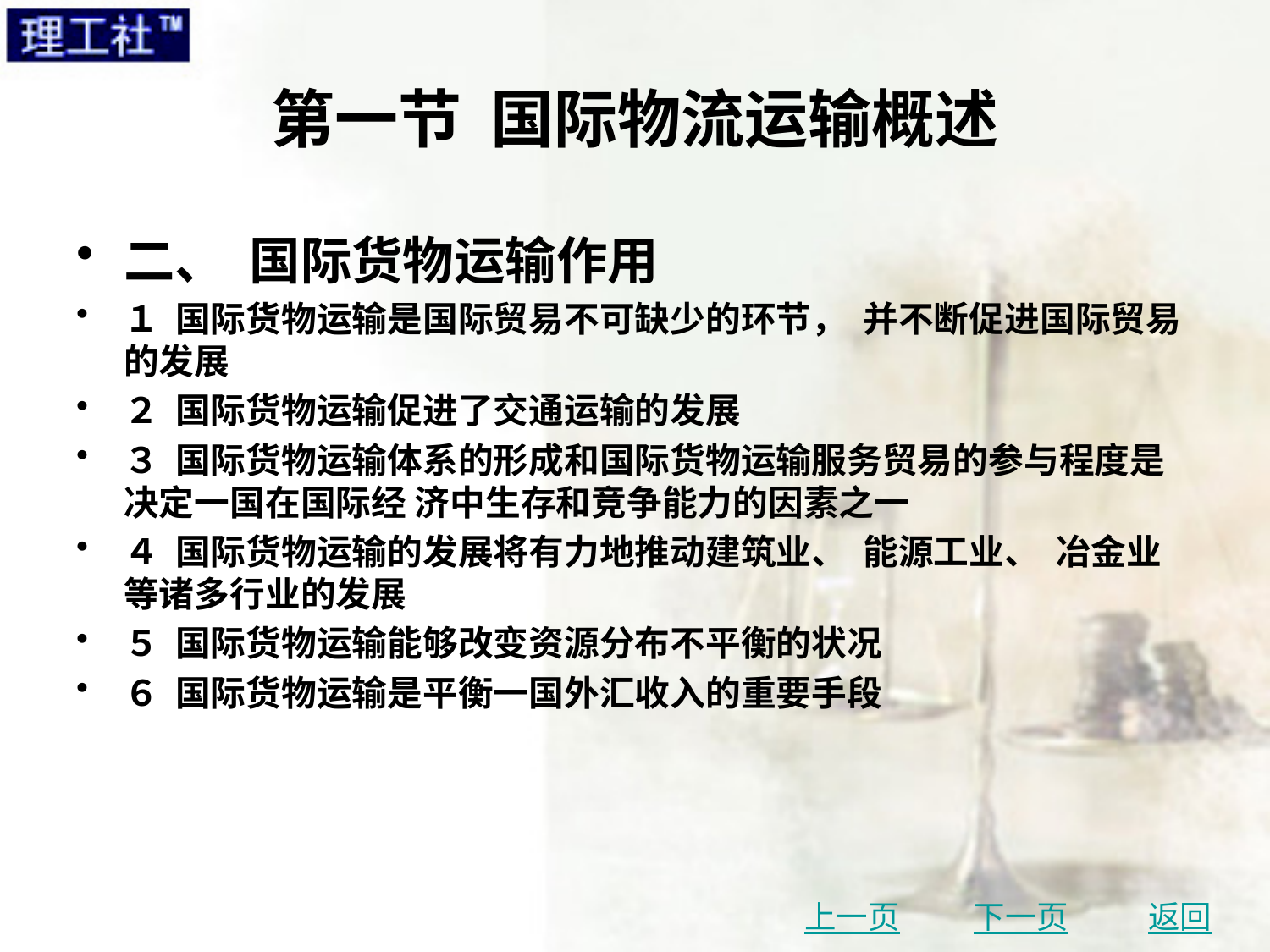

# 第一节  国际物流运输概述
二、  国际货物运输作用
１  国际货物运输是国际贸易不可缺少的环节，  并不断促进国际贸易的发展
２  国际货物运输促进了交通运输的发展
３  国际货物运输体系的形成和国际货物运输服务贸易的参与程度是决定一国在国际经 济中生存和竞争能力的因素之一
４  国际货物运输的发展将有力地推动建筑业、  能源工业、  冶金业等诸多行业的发展
５  国际货物运输能够改变资源分布不平衡的状况
６  国际货物运输是平衡一国外汇收入的重要手段

上一页
下一页
返回